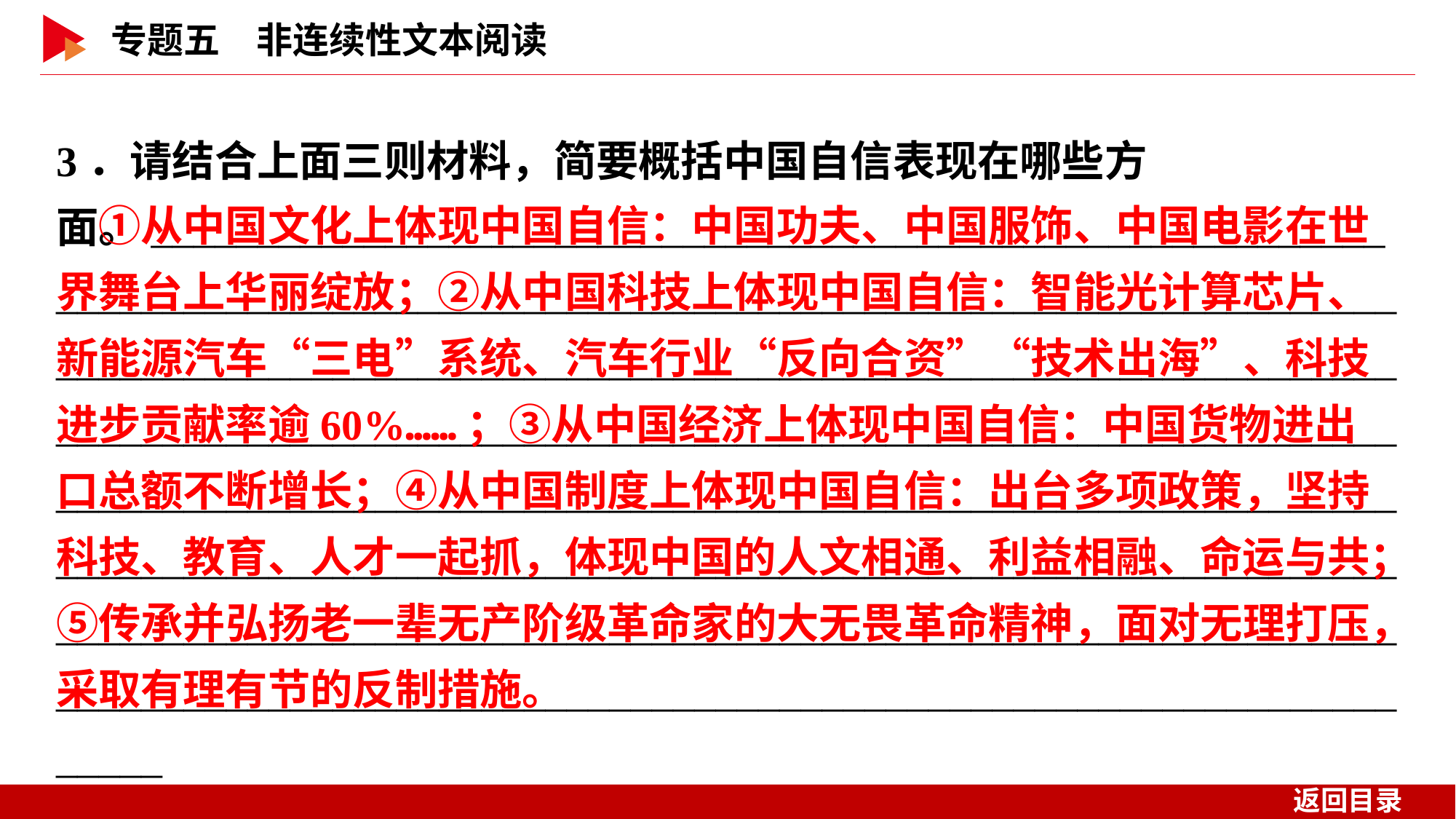

3．请结合上面三则材料，简要概括中国自信表现在哪些方面。________________________________________________________________________________________________________________________________________________________________________________________________________________________________________________________________________________________________________________________________________________________________________________________________________________________________________________________________________________________________________________________
　①从中国文化上体现中国自信：中国功夫、中国服饰、中国电影在世界舞台上华丽绽放；②从中国科技上体现中国自信：智能光计算芯片、新能源汽车“三电”系统、汽车行业“反向合资”“技术出海”、科技进步贡献率逾60%……；③从中国经济上体现中国自信：中国货物进出口总额不断增长；④从中国制度上体现中国自信：出台多项政策，坚持科技、教育、人才一起抓，体现中国的人文相通、利益相融、命运与共；⑤传承并弘扬老一辈无产阶级革命家的大无畏革命精神，面对无理打压，采取有理有节的反制措施。